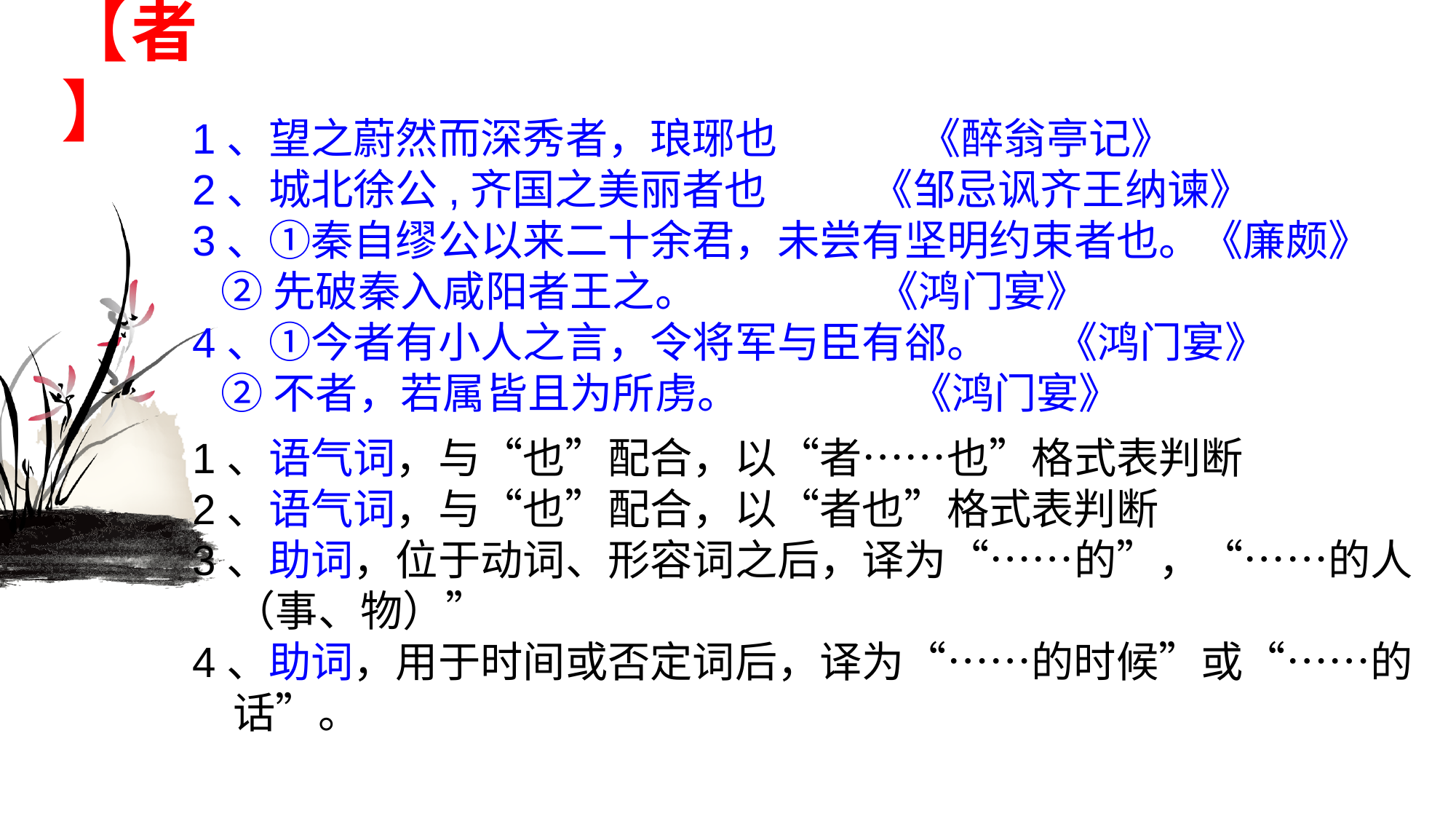

# 【者】
1、望之蔚然而深秀者，琅琊也               《醉翁亭记》
2、城北徐公,齐国之美丽者也           《邹忌讽齐王纳谏》
3、①秦自缪公以来二十余君，未尝有坚明约束者也。《廉颇》
   ②先破秦入咸阳者王之。                   《鸿门宴》
4、①今者有小人之言，令将军与臣有郤。       《鸿门宴》
   ②不者，若属皆且为所虏。                  《鸿门宴》
1、语气词，与“也”配合，以“者……也”格式表判断
2、语气词，与“也”配合，以“者也”格式表判断
3、助词，位于动词、形容词之后，译为“……的”，“……的人（事、物）”
4、助词，用于时间或否定词后，译为“……的时候”或“……的话”。